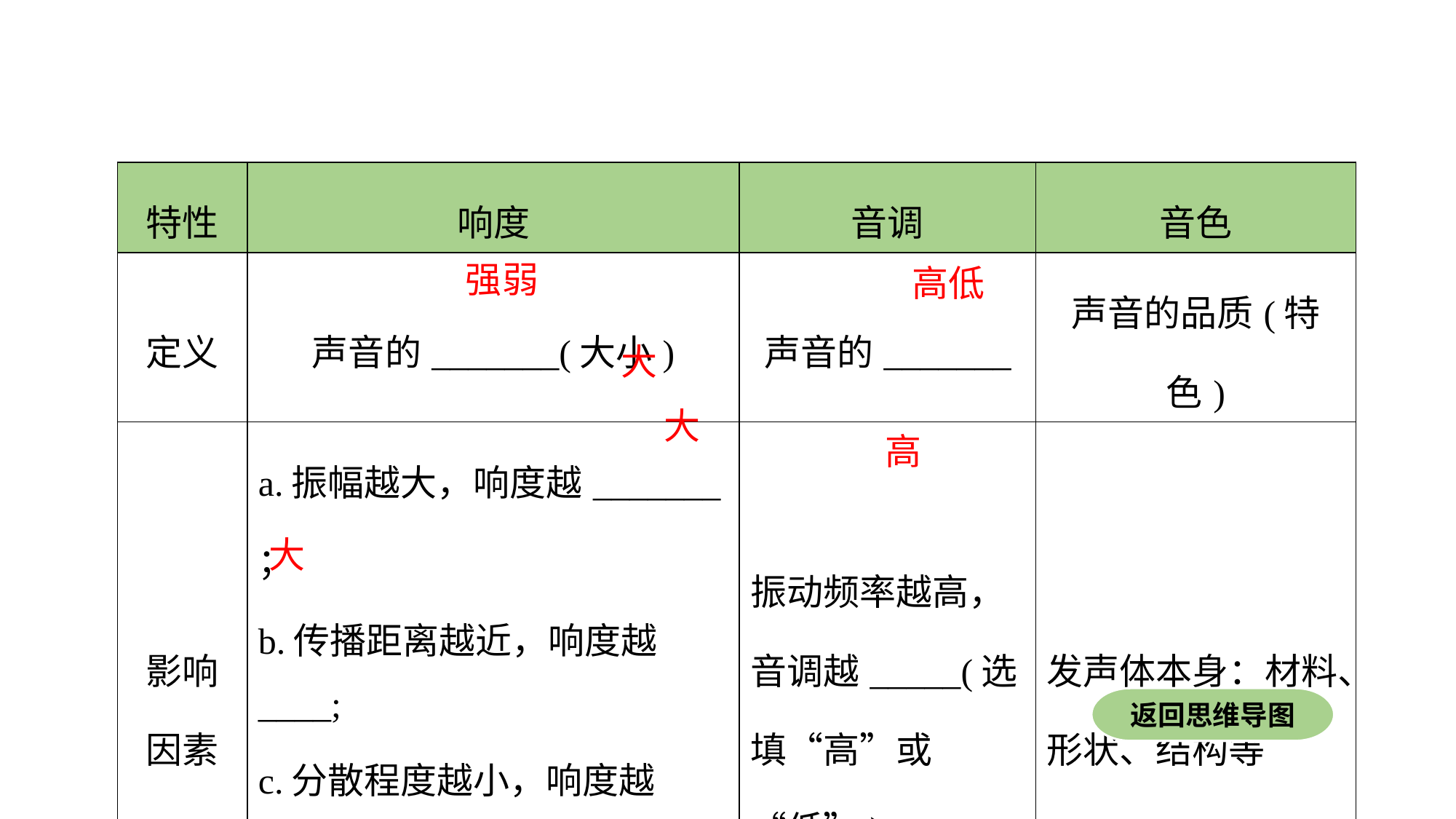

| 特性 | 响度 | 音调 | 音色 |
| --- | --- | --- | --- |
| 定义 | 声音的\_\_\_\_\_\_\_(大小) | 声音的\_\_\_\_\_\_\_ | 声音的品质(特色) |
| 影响因素 | a.振幅越大，响度越\_\_\_\_\_\_\_ ； b.传播距离越近，响度越\_\_\_\_; c.分散程度越小，响度越\_\_\_(三空均选填“大”或“小”) | 振动频率越高，音调越\_\_\_\_\_(选填“高”或“低”) | 发声体本身：材料、形状、结构等 |
强弱
高低
大
大
高
大
返回思维导图